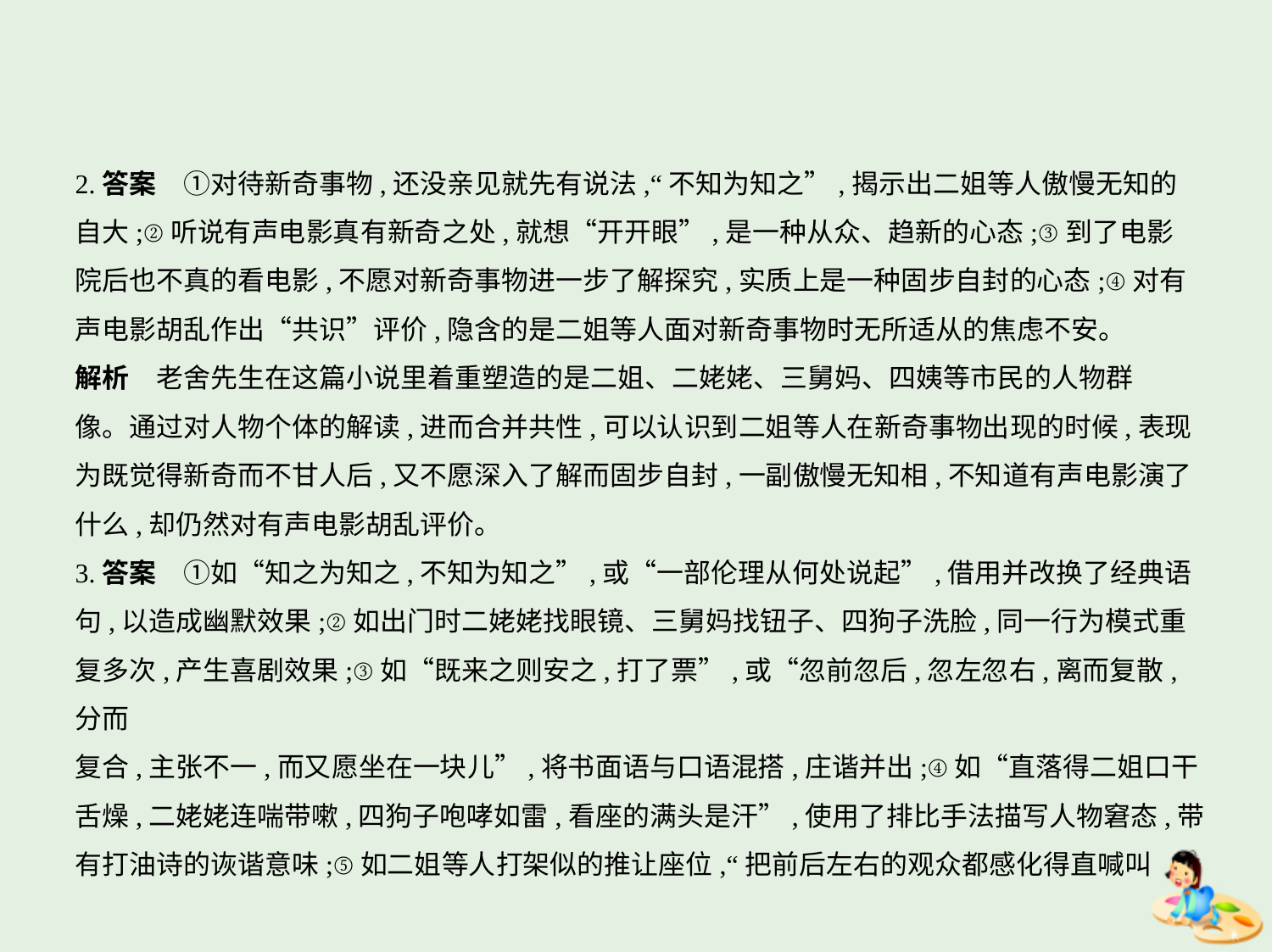

2.答案　①对待新奇事物,还没亲见就先有说法,“不知为知之”,揭示出二姐等人傲慢无知的
自大;②听说有声电影真有新奇之处,就想“开开眼”,是一种从众、趋新的心态;③到了电影
院后也不真的看电影,不愿对新奇事物进一步了解探究,实质上是一种固步自封的心态;④对有
声电影胡乱作出“共识”评价,隐含的是二姐等人面对新奇事物时无所适从的焦虑不安。
解析　老舍先生在这篇小说里着重塑造的是二姐、二姥姥、三舅妈、四姨等市民的人物群
像。通过对人物个体的解读,进而合并共性,可以认识到二姐等人在新奇事物出现的时候,表现
为既觉得新奇而不甘人后,又不愿深入了解而固步自封,一副傲慢无知相,不知道有声电影演了
什么,却仍然对有声电影胡乱评价。
3.答案　①如“知之为知之,不知为知之”,或“一部伦理从何处说起”,借用并改换了经典语
句,以造成幽默效果;②如出门时二姥姥找眼镜、三舅妈找钮子、四狗子洗脸,同一行为模式重
复多次,产生喜剧效果;③如“既来之则安之,打了票”,或“忽前忽后,忽左忽右,离而复散,分而
复合,主张不一,而又愿坐在一块儿”,将书面语与口语混搭,庄谐并出;④如“直落得二姐口干
舌燥,二姥姥连喘带嗽,四狗子咆哮如雷,看座的满头是汗”,使用了排比手法描写人物窘态,带
有打油诗的诙谐意味;⑤如二姐等人打架似的推让座位,“把前后左右的观众都感化得直喊叫